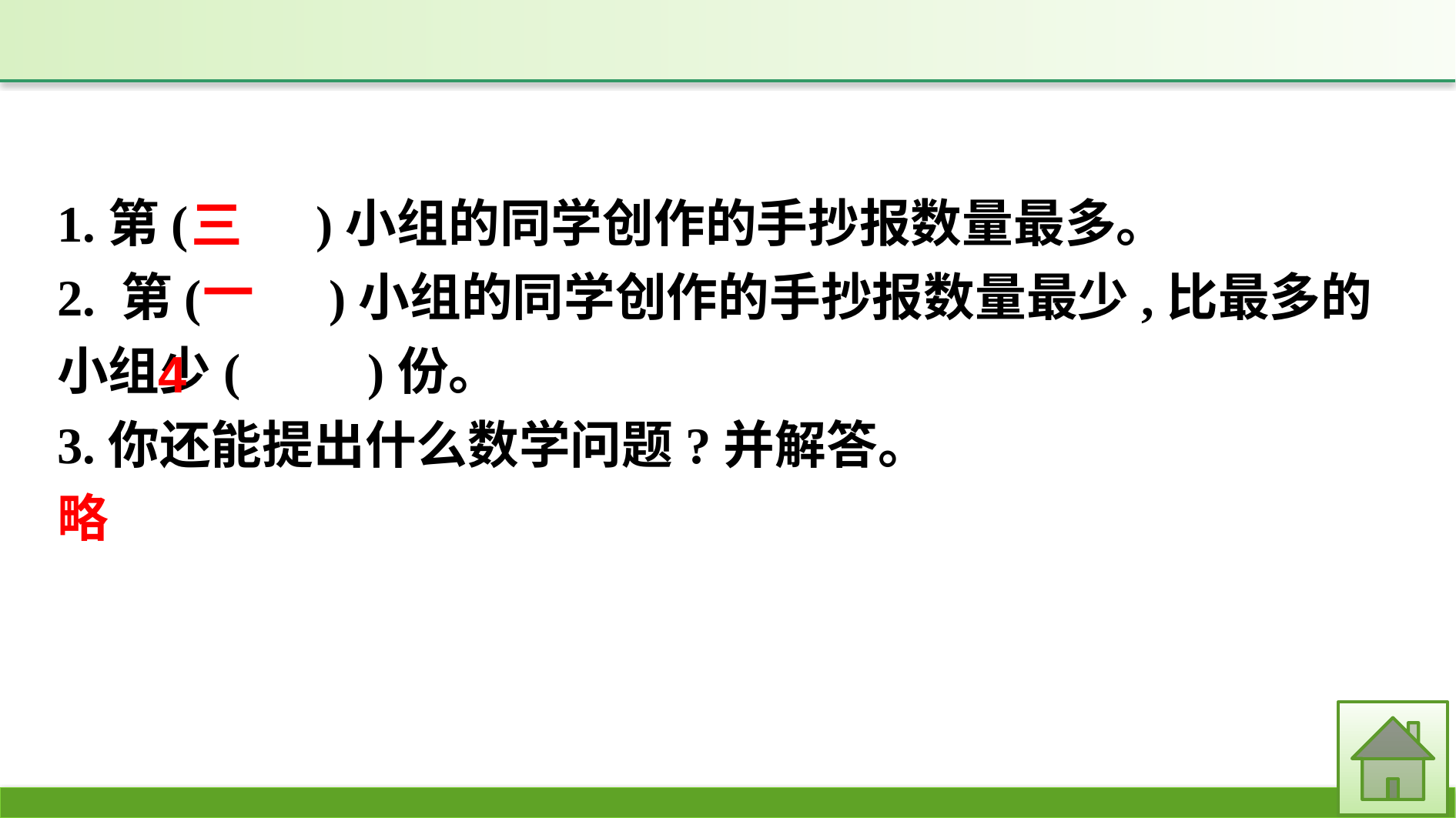

1.第(　　)小组的同学创作的手抄报数量最多。
2. 第(　　)小组的同学创作的手抄报数量最少,比最多的小组少(　　)份。
3.你还能提出什么数学问题?并解答。
略
三
一
4